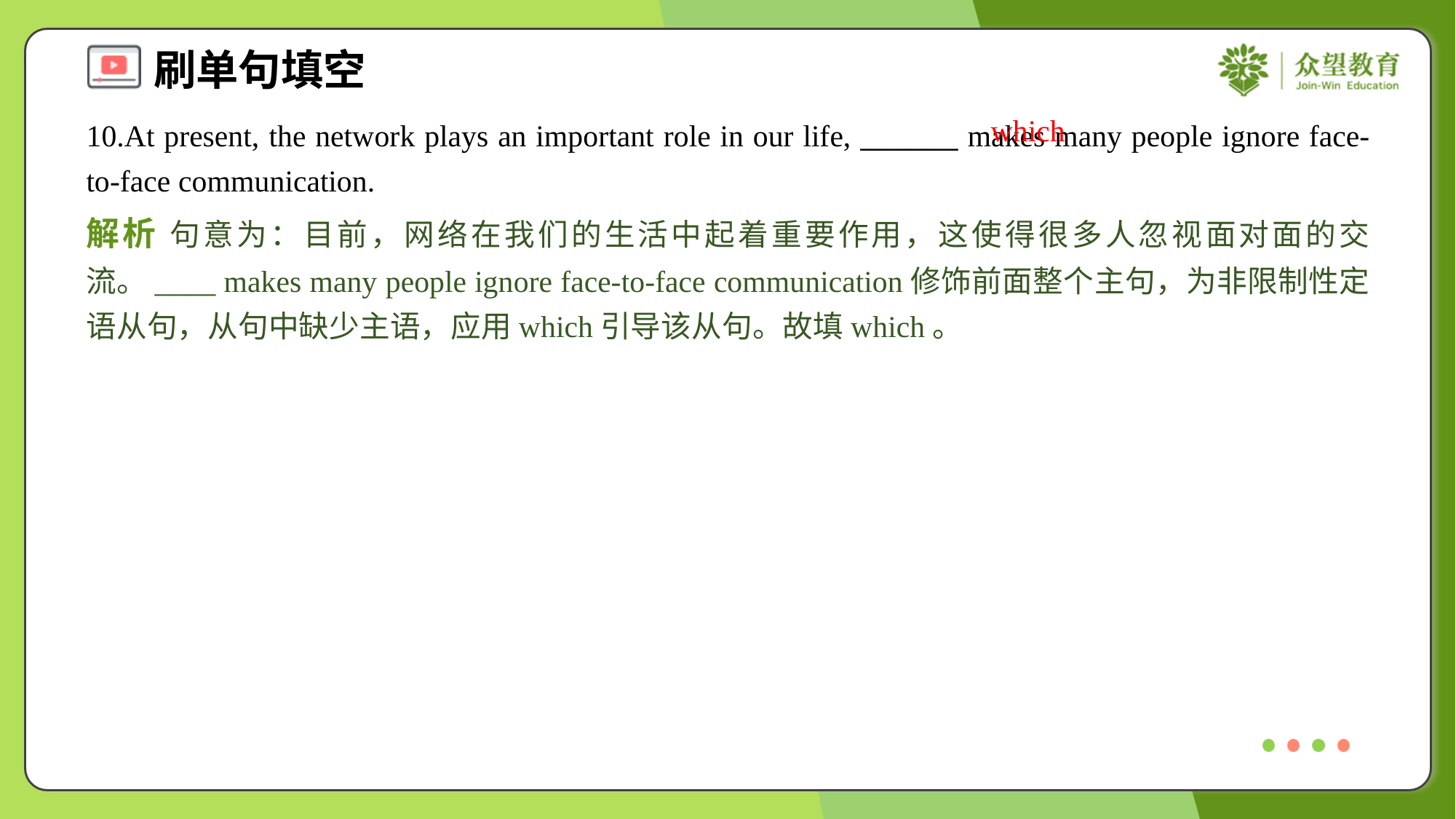

which
10.At present, the network plays an important role in our life, _______ makes many people ignore face-to-face communication.
解析 句意为：目前，网络在我们的生活中起着重要作用，这使得很多人忽视面对面的交流。____ makes many people ignore face-to-face communication修饰前面整个主句，为非限制性定语从句，从句中缺少主语，应用which引导该从句。故填which。